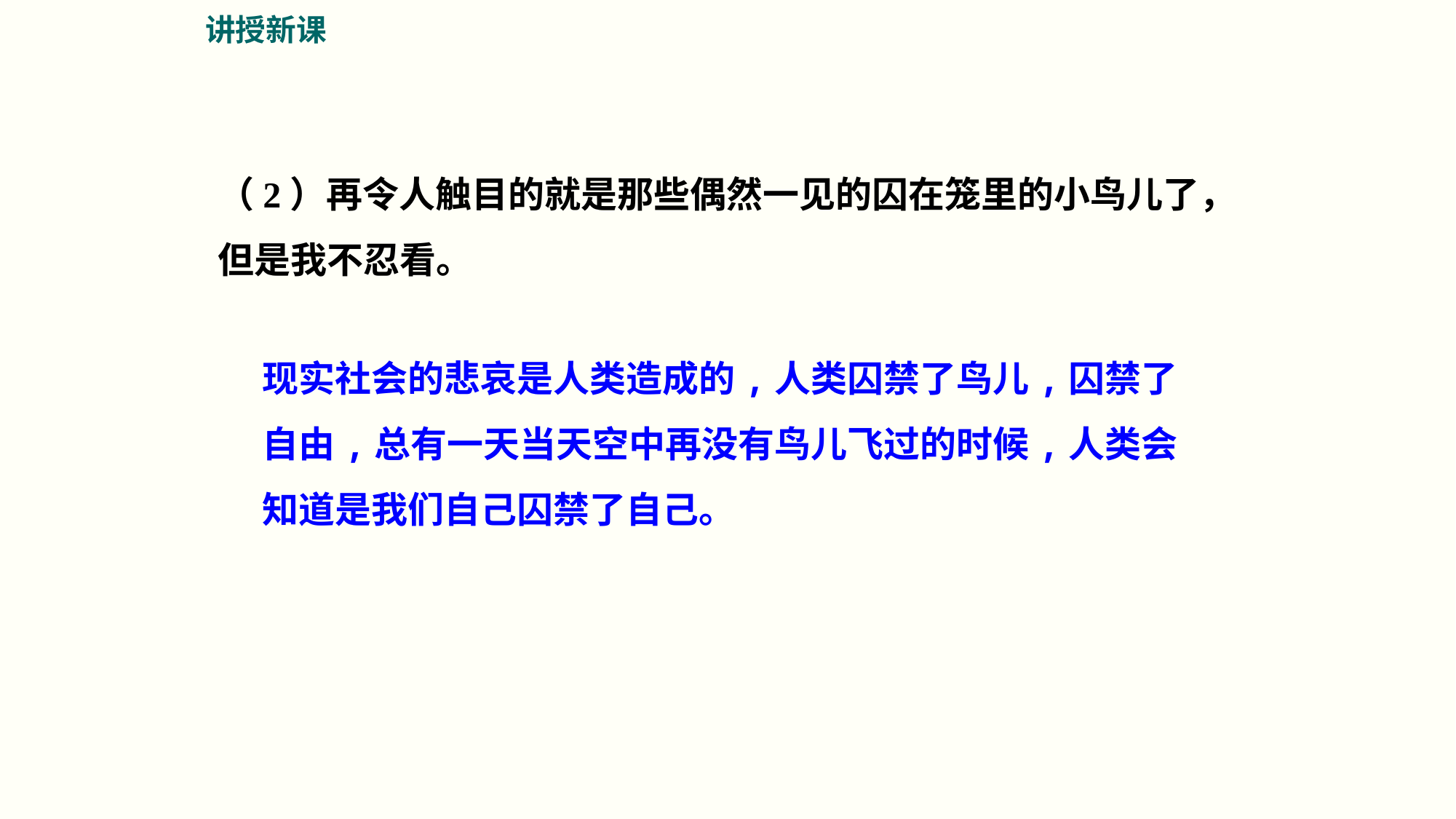

讲授新课
（2）再令人触目的就是那些偶然一见的囚在笼里的小鸟儿了，但是我不忍看。
现实社会的悲哀是人类造成的,人类囚禁了鸟儿,囚禁了自由,总有一天当天空中再没有鸟儿飞过的时候,人类会知道是我们自己囚禁了自己。